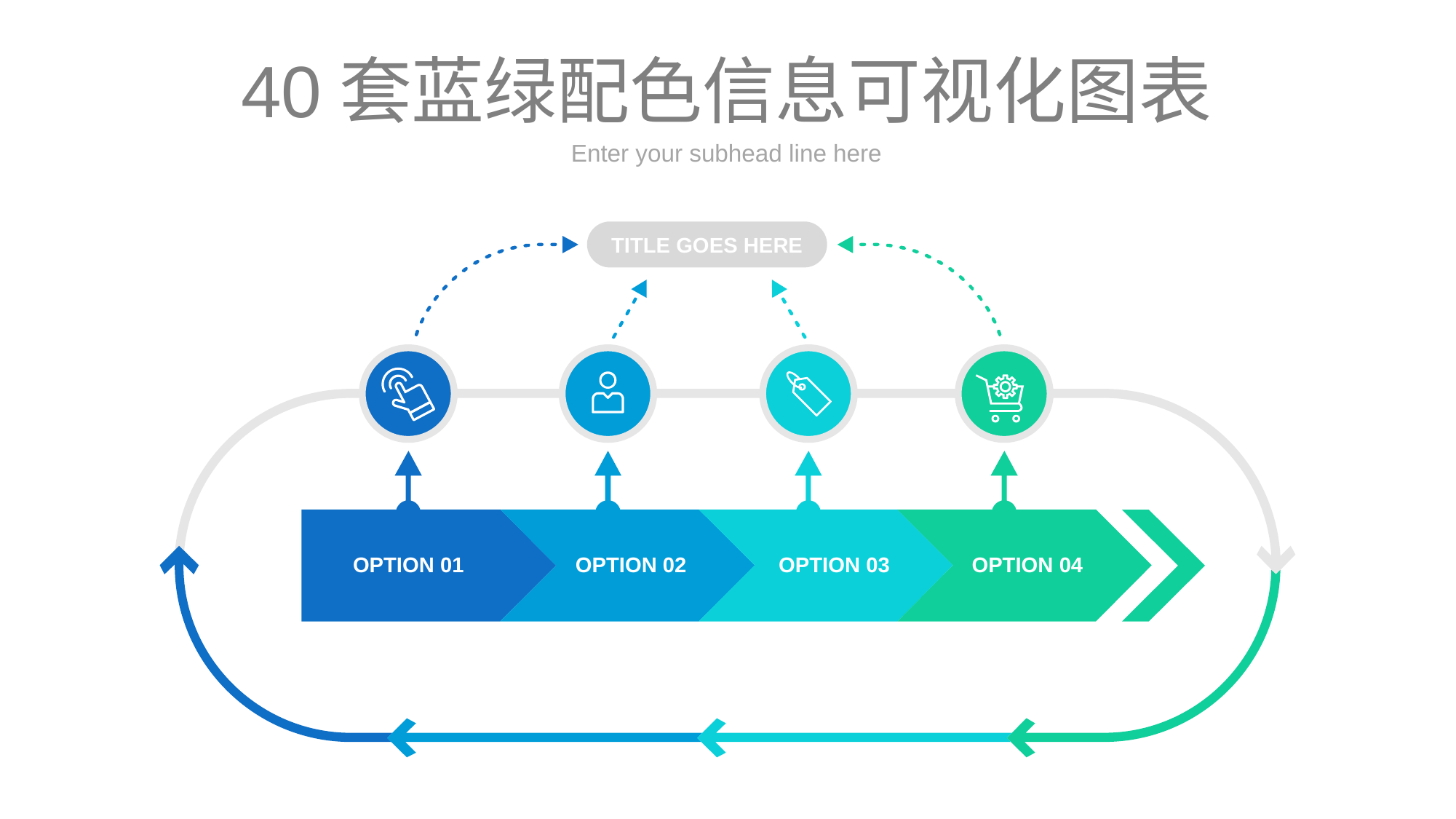

# 40套蓝绿配色信息可视化图表
Enter your subhead line here
TITLE GOES HERE

OPTION 01
OPTION 02
OPTION 03
OPTION 04